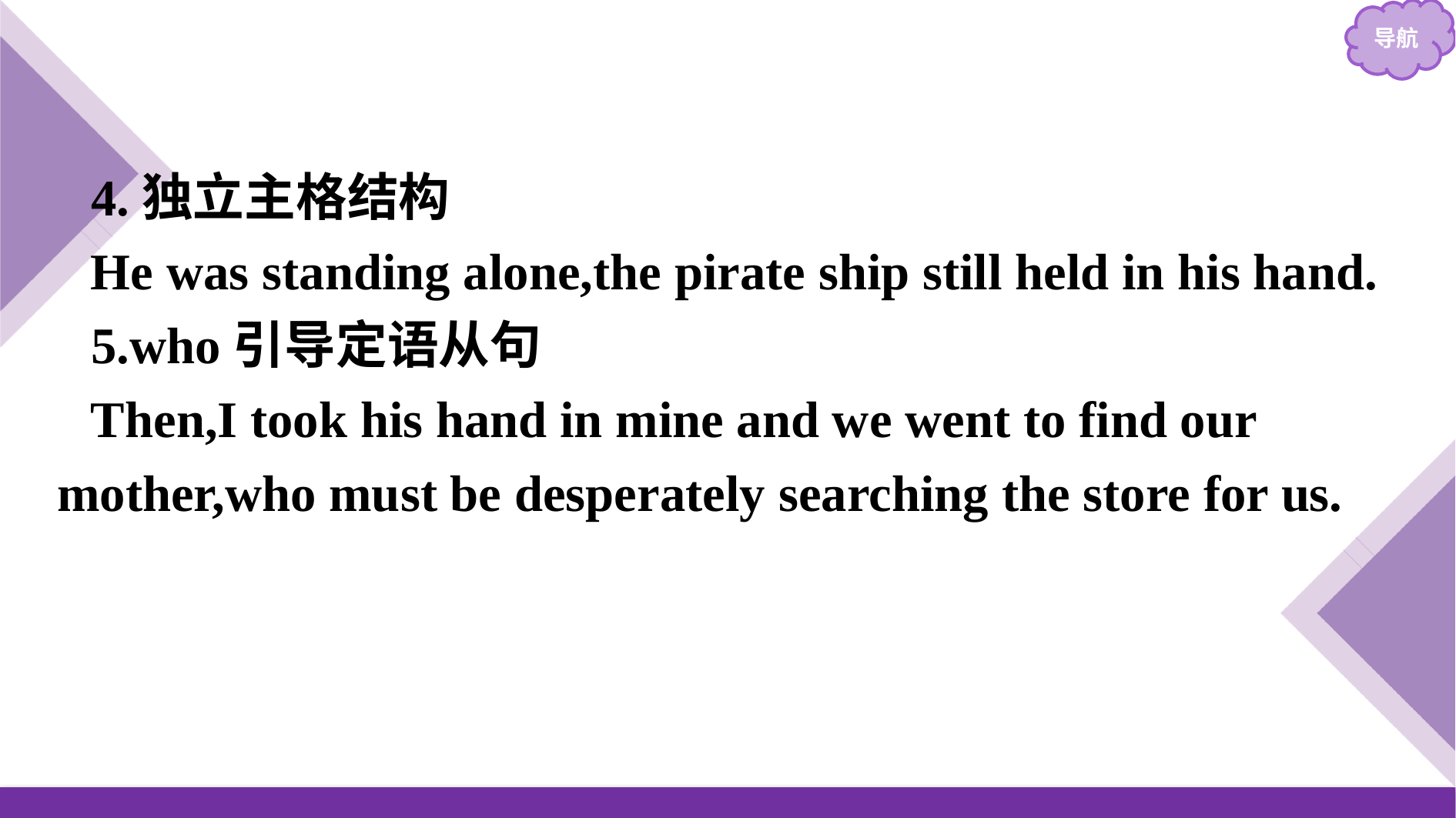

4.独立主格结构
He was standing alone,the pirate ship still held in his hand.
5.who引导定语从句
Then,I took his hand in mine and we went to find our mother,who must be desperately searching the store for us.